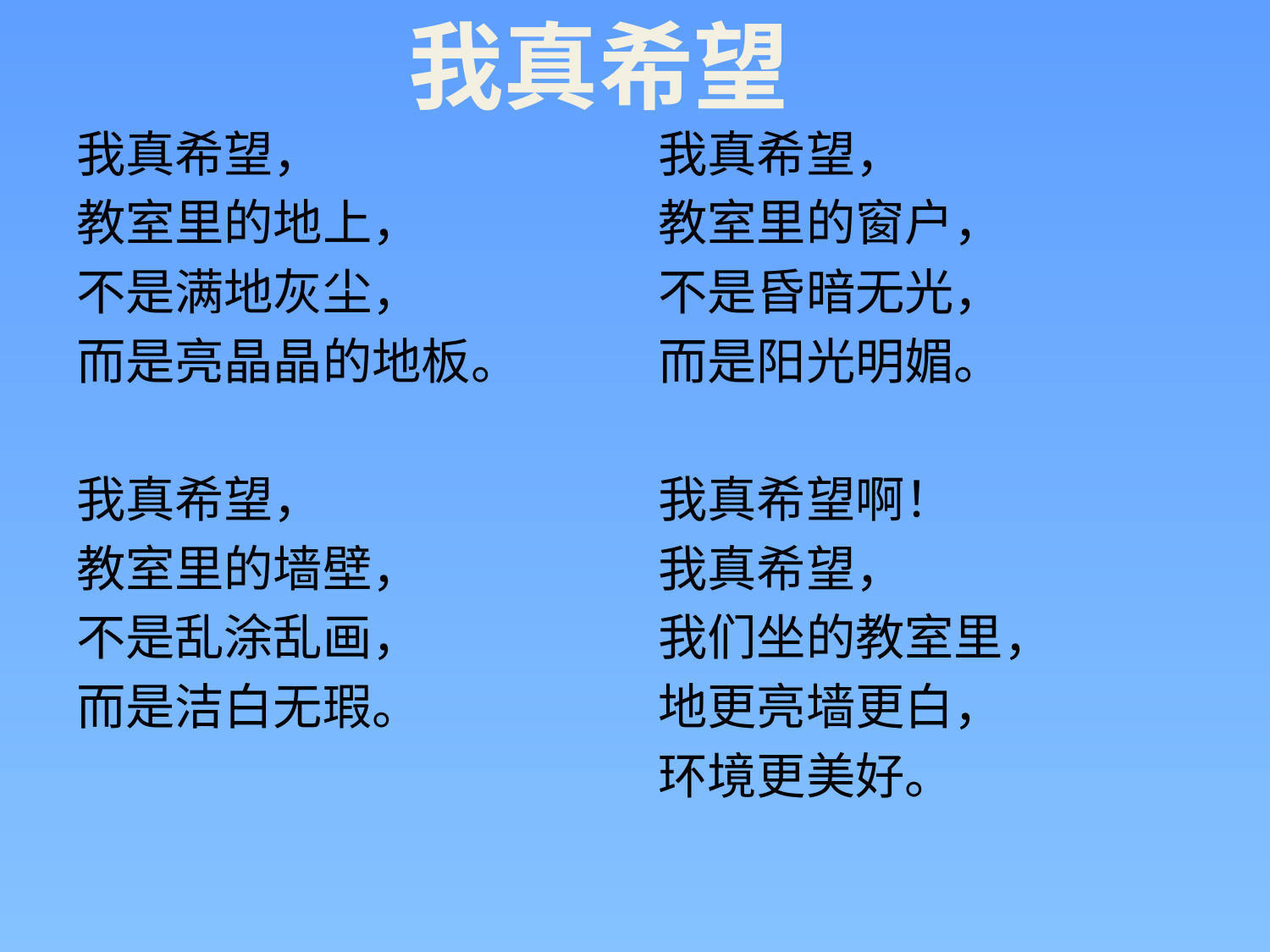

我真希望
我真希望，
教室里的地上，
不是满地灰尘，
而是亮晶晶的地板。

我真希望，
教室里的墙壁，
不是乱涂乱画，
而是洁白无瑕。
我真希望，
教室里的窗户，
不是昏暗无光，
而是阳光明媚。

我真希望啊！
我真希望，
我们坐的教室里，
地更亮墙更白，
环境更美好。